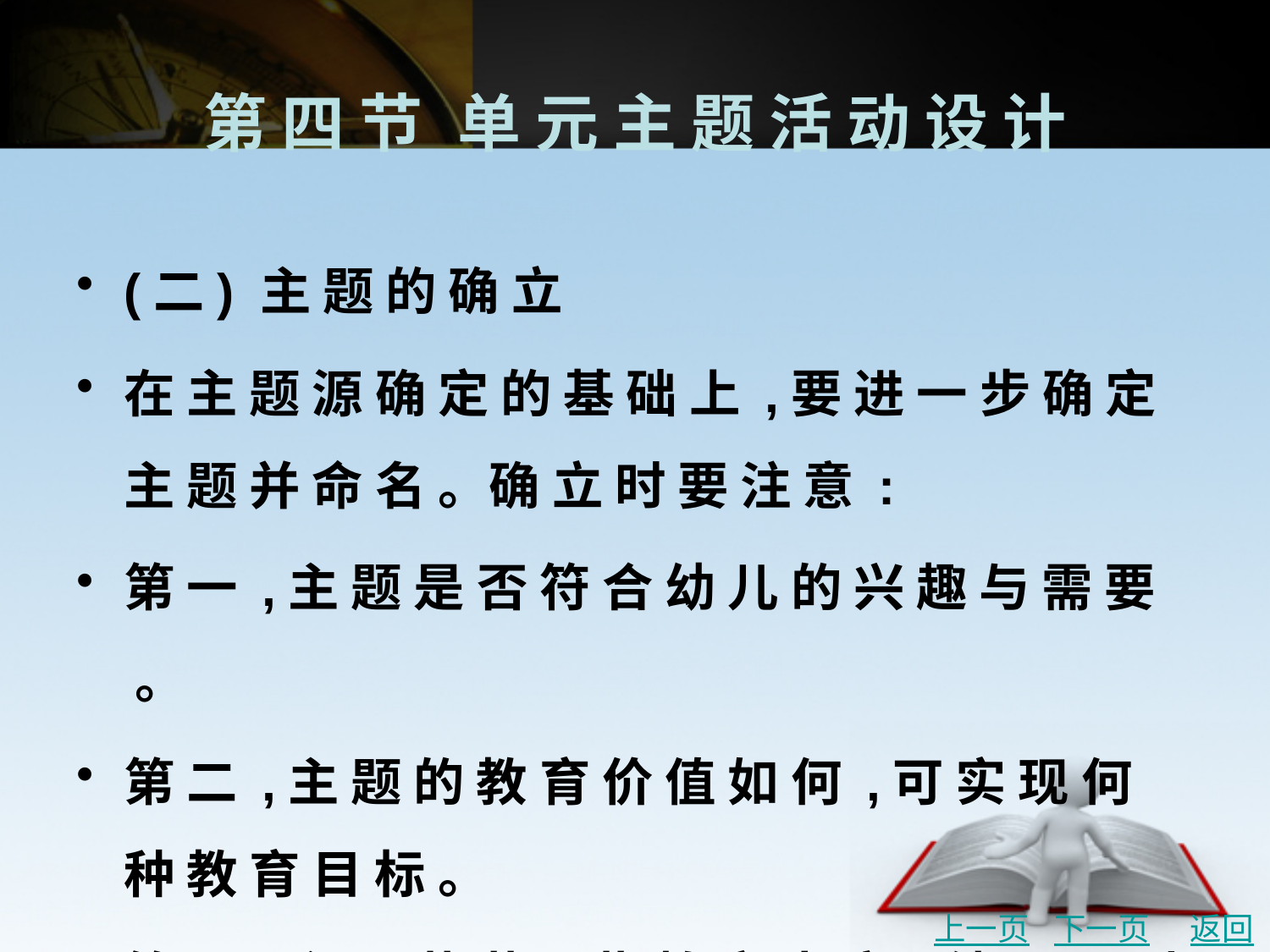

# 第 四 节	单 元 主 题 活 动 设 计
(二) 主 题 的 确 立
在 主 题 源 确 定 的 基 础 上 ,要 进 一 步 确 定 主 题 并 命 名 。确 立 时 要 注 意 :
第 一 ,主 题 是 否 符 合 幼 儿 的 兴 趣 与 需 要 。
第 二 ,主 题 的 教 育 价 值 如 何 ,可 实 现 何 种 教 育 目 标 。
第 三 ,主 题 蕴 藏哪 些 教 育 内 容 ,幼 儿 通 过 学 习 可 获 得 何 种 教 育 经 验 。
第 四 , 该 主 题 与 其 他 主 题 的 关 联 度 如何 。
第 五 ,主 题 的 可 行 性 问 题 ,所 需 材 料 与 环 境 是 否 容 易 获 得 等 。

上一页
下一页
返回